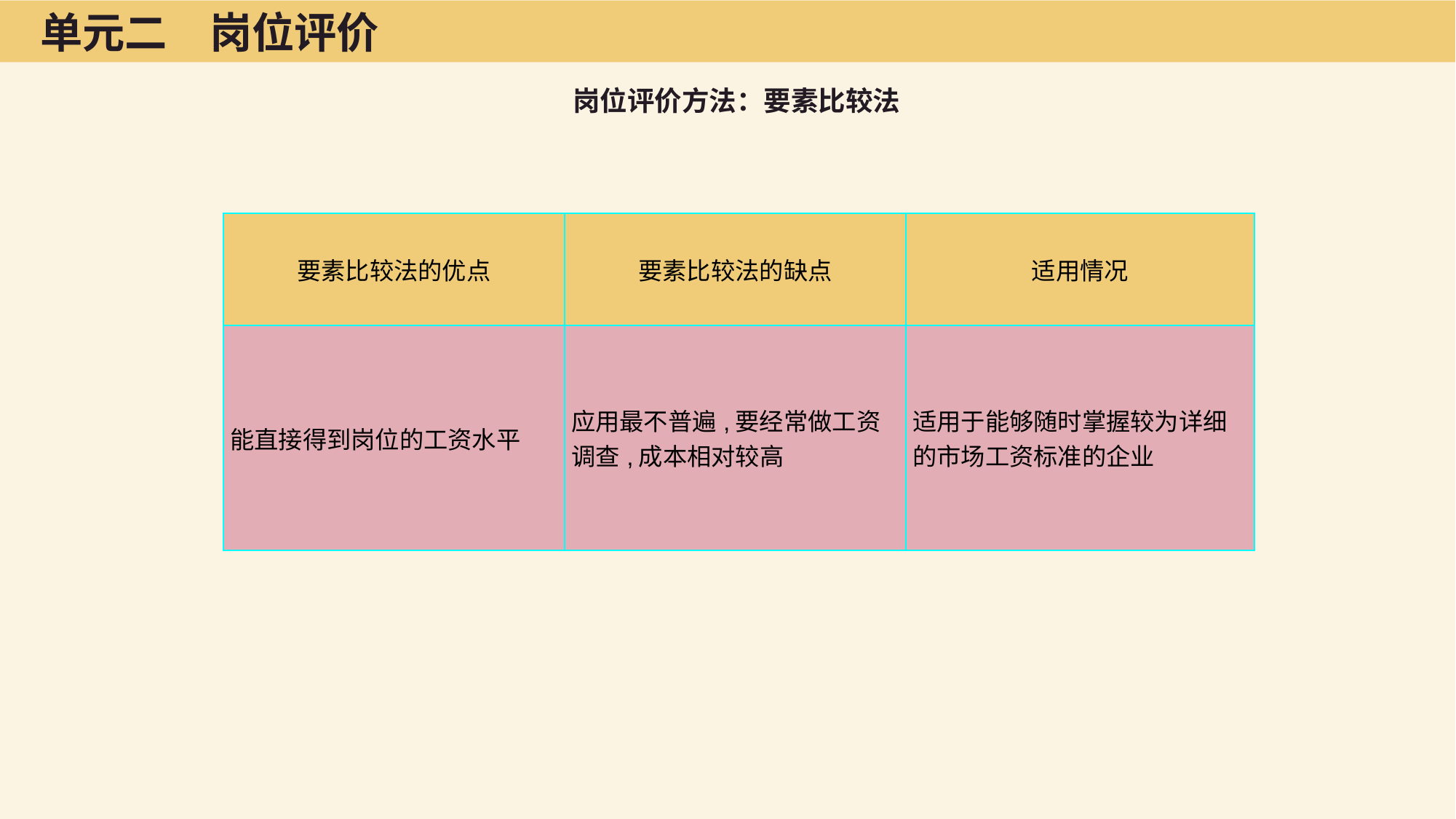

单元二　岗位评价
岗位评价方法：要素比较法
| 要素比较法的优点 | 要素比较法的缺点 | 适用情况 |
| --- | --- | --- |
| 能直接得到岗位的工资水平 | 应用最不普遍,要经常做工资调查,成本相对较高 | 适用于能够随时掌握较为详细的市场工资标准的企业 |